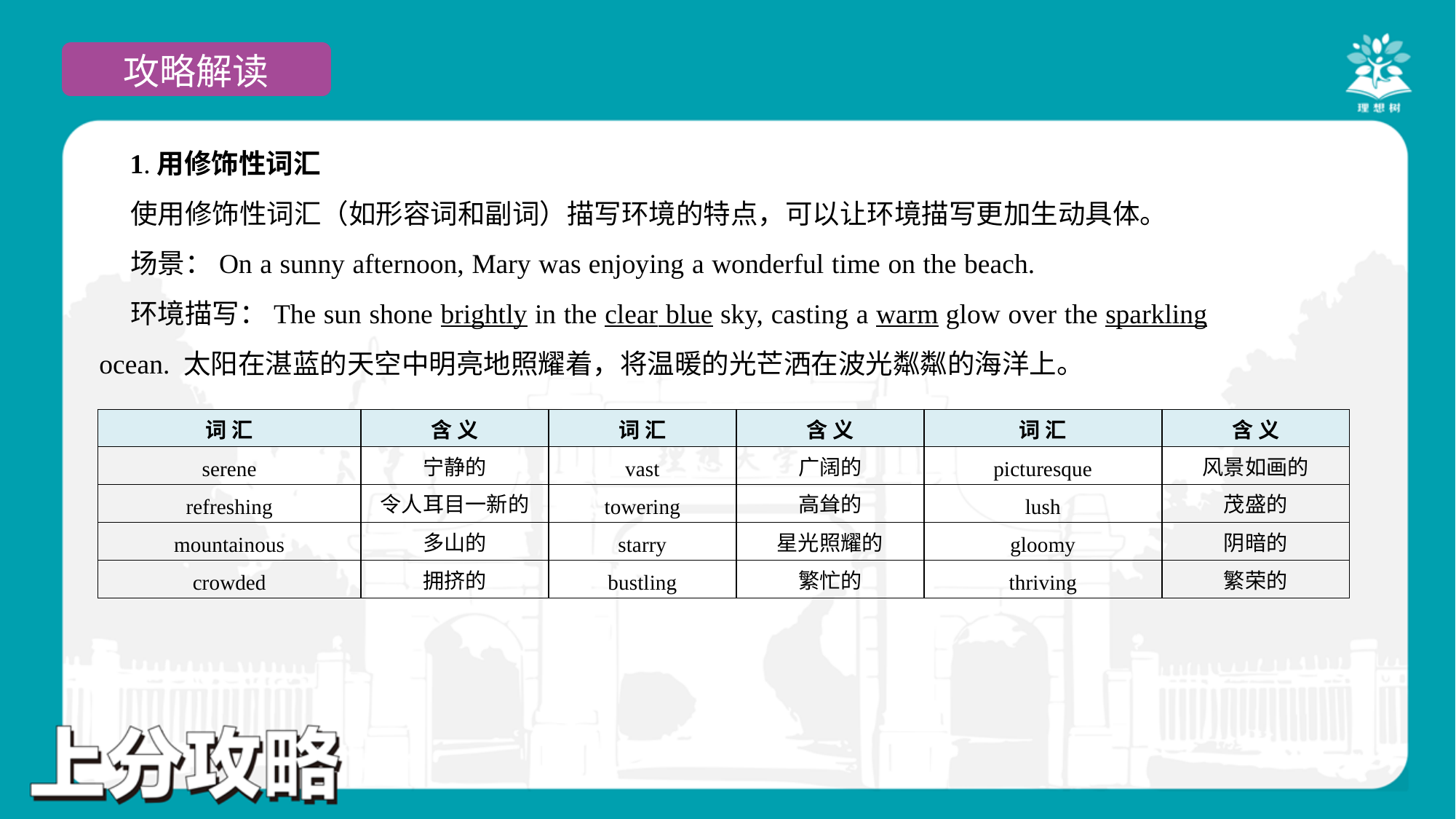

1.用修饰性词汇
    使用修饰性词汇（如形容词和副词）描写环境的特点，可以让环境描写更加生动具体。
    场景：On a sunny afternoon, Mary was enjoying a wonderful time on the beach.
    环境描写：The sun shone brightly in the clear blue sky, casting a warm glow over the sparkling
ocean. 太阳在湛蓝的天空中明亮地照耀着，将温暖的光芒洒在波光粼粼的海洋上。
| 词 汇 | 含 义 | 词 汇 | 含 义 | 词 汇 | 含 义 |
| --- | --- | --- | --- | --- | --- |
| serene | 宁静的 | vast | 广阔的 | picturesque | 风景如画的 |
| refreshing | 令人耳目一新的 | towering | 高耸的 | lush | 茂盛的 |
| mountainous | 多山的 | starry | 星光照耀的 | gloomy | 阴暗的 |
| crowded | 拥挤的 | bustling | 繁忙的 | thriving | 繁荣的 |